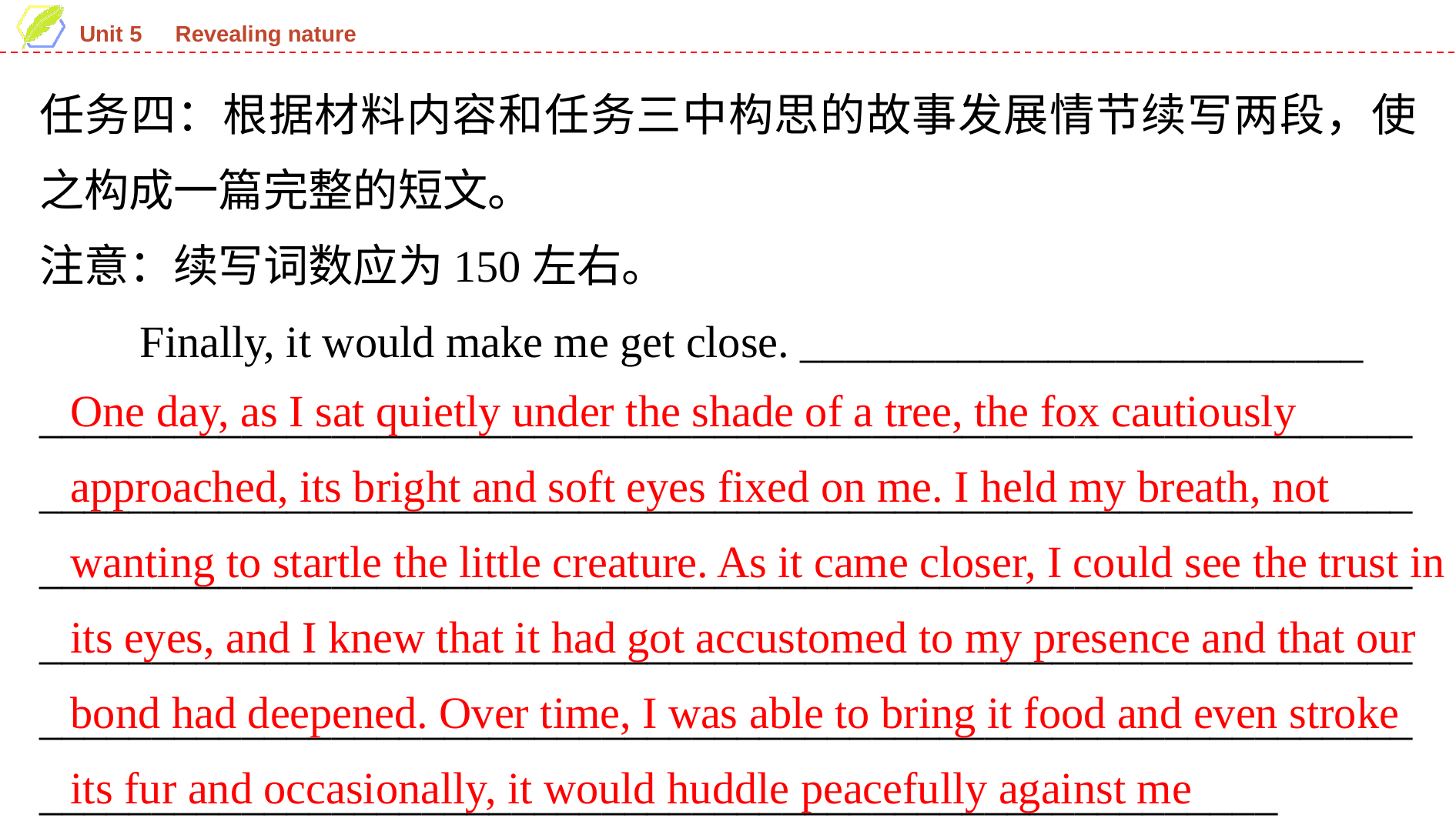

任务四：根据材料内容和任务三中构思的故事发展情节续写两段，使之构成一篇完整的短文。
注意：续写词数应为150左右。
　　Finally, it would make me get close. _________________________
________________________________________________________________________________________________________________________________________________________________________________________________________________________________________________________________________________________________________________________________________________________________________
One day, as I sat quietly under the shade of a tree, the fox cautiously approached, its bright and soft eyes fixed on me. I held my breath, not wanting to startle the little creature. As it came closer, I could see the trust in its eyes, and I knew that it had got accustomed to my presence and that our bond had deepened. Over time, I was able to bring it food and even stroke its fur and occasionally, it would huddle peacefully against me